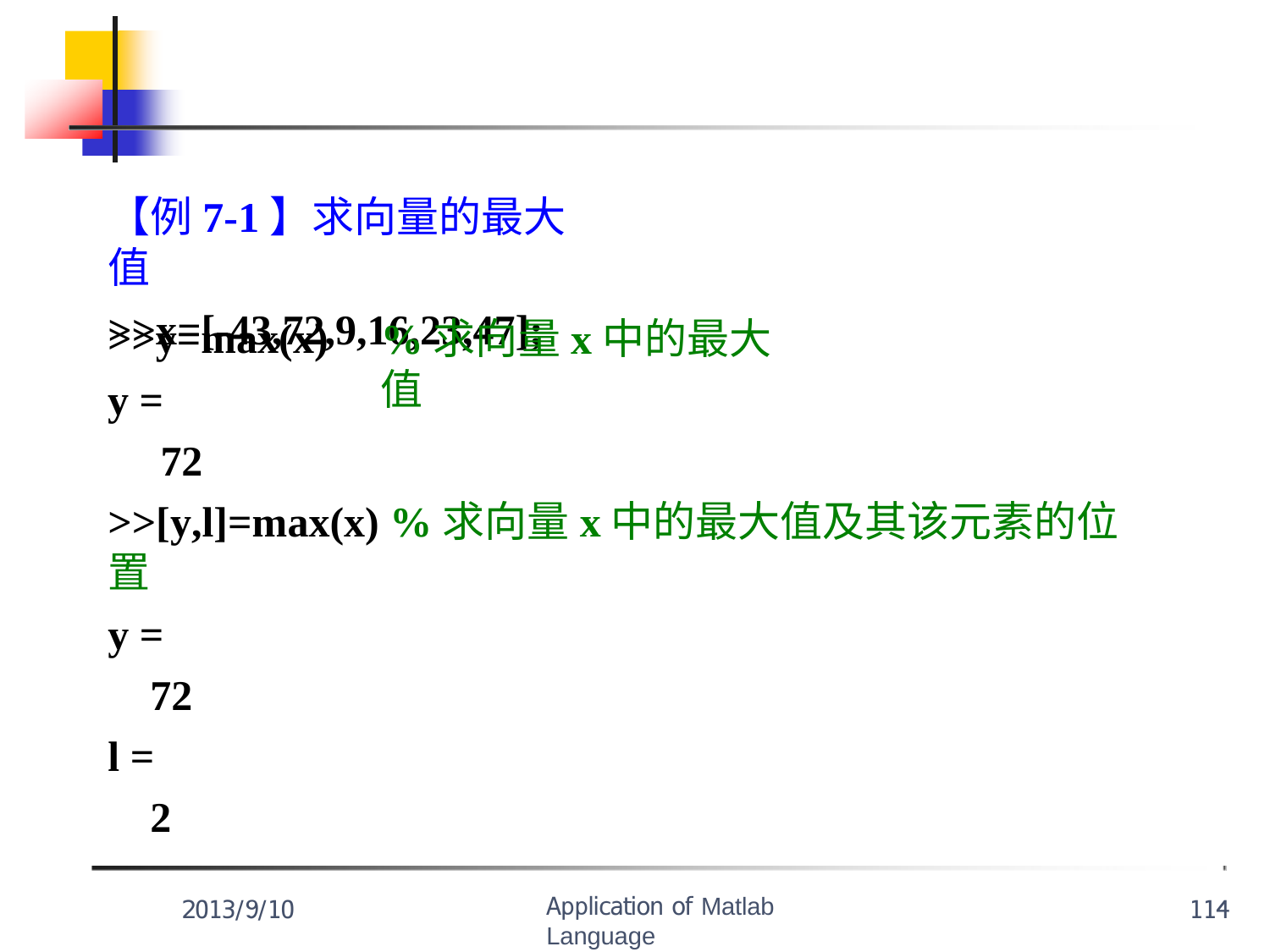

【例7-1】求向量的最大值

>>x=[-43,72,9,16,23,47];
>>y=max(x) y =

72
%求向量x中的最大值
>>[y,l]=max(x) %求向量x中的最大值及其该元素的位置

y =

72
l = 2
Application of Matlab Language
2013/9/10
114